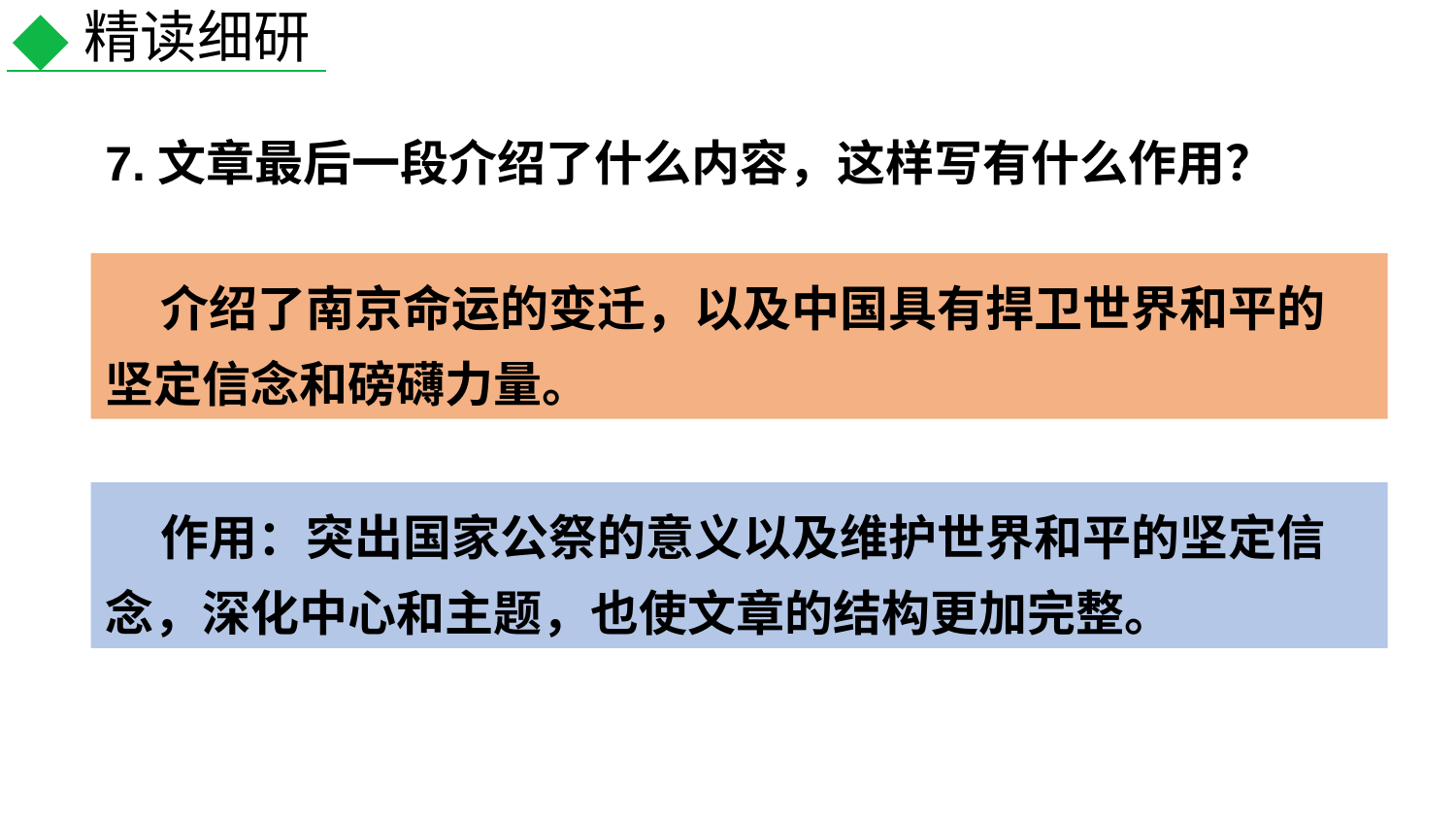

精读细研

7.文章最后一段介绍了什么内容，这样写有什么作用？
    介绍了南京命运的变迁，以及中国具有捍卫世界和平的坚定信念和磅礴力量。
    作用：突出国家公祭的意义以及维护世界和平的坚定信念，深化中心和主题，也使文章的结构更加完整。